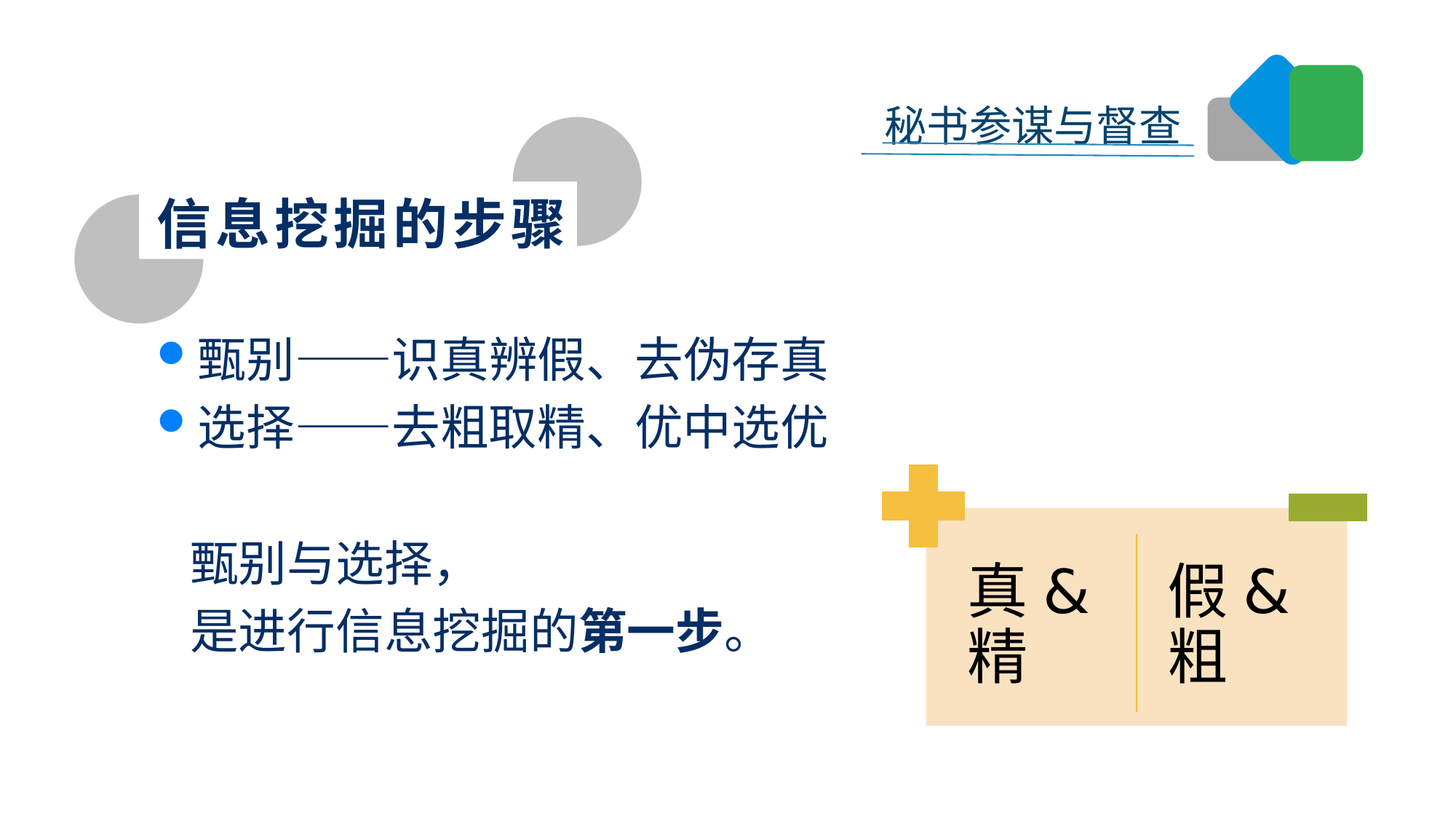

信息挖掘的步骤
甄别——识真辨假、去伪存真
选择——去粗取精、优中选优

  甄别与选择，
  是进行信息挖掘的第一步。
真&精
假&粗